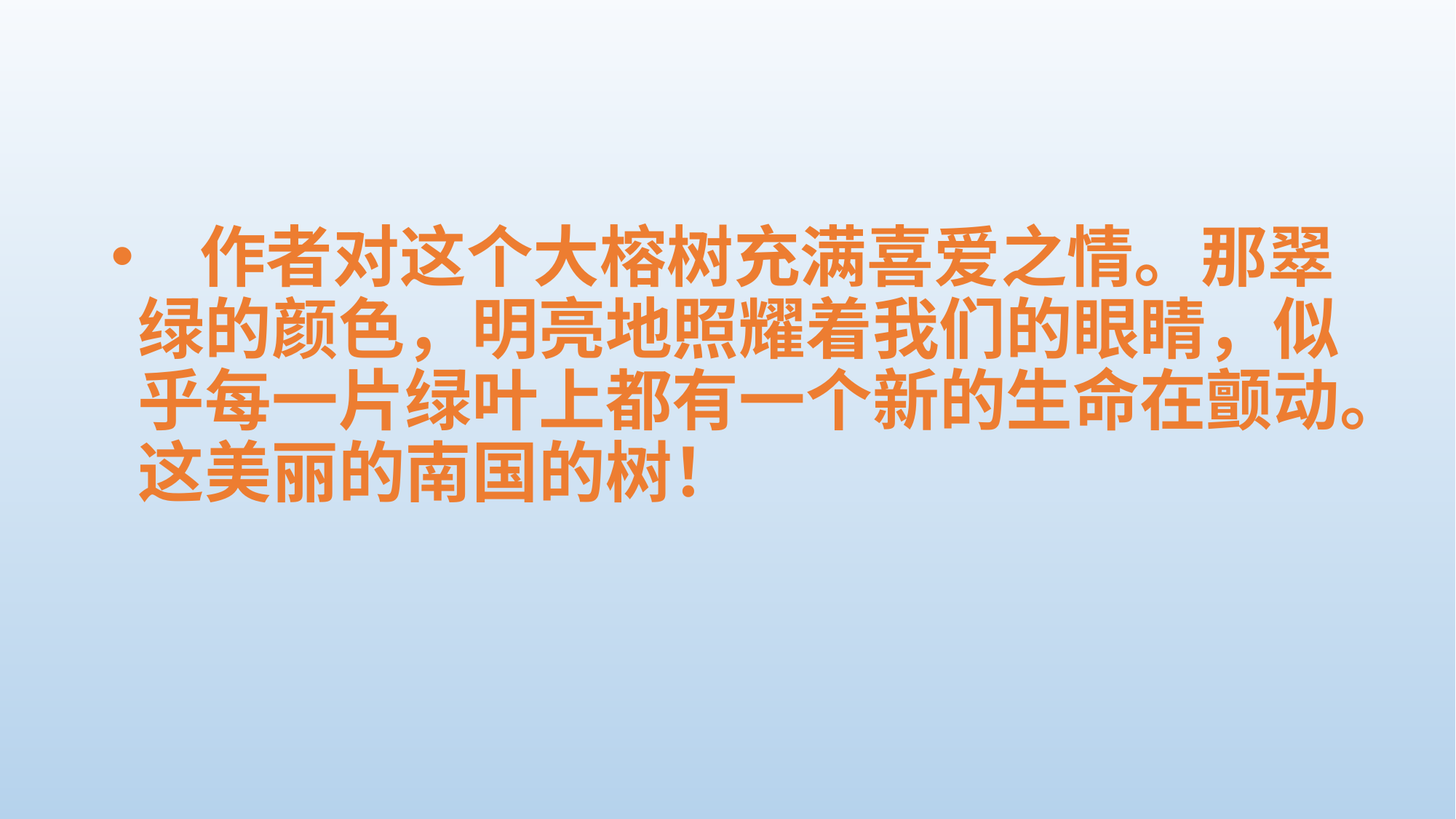

#
   作者对这个大榕树充满喜爱之情。那翠绿的颜色，明亮地照耀着我们的眼睛，似乎每一片绿叶上都有一个新的生命在颤动。这美丽的南国的树！